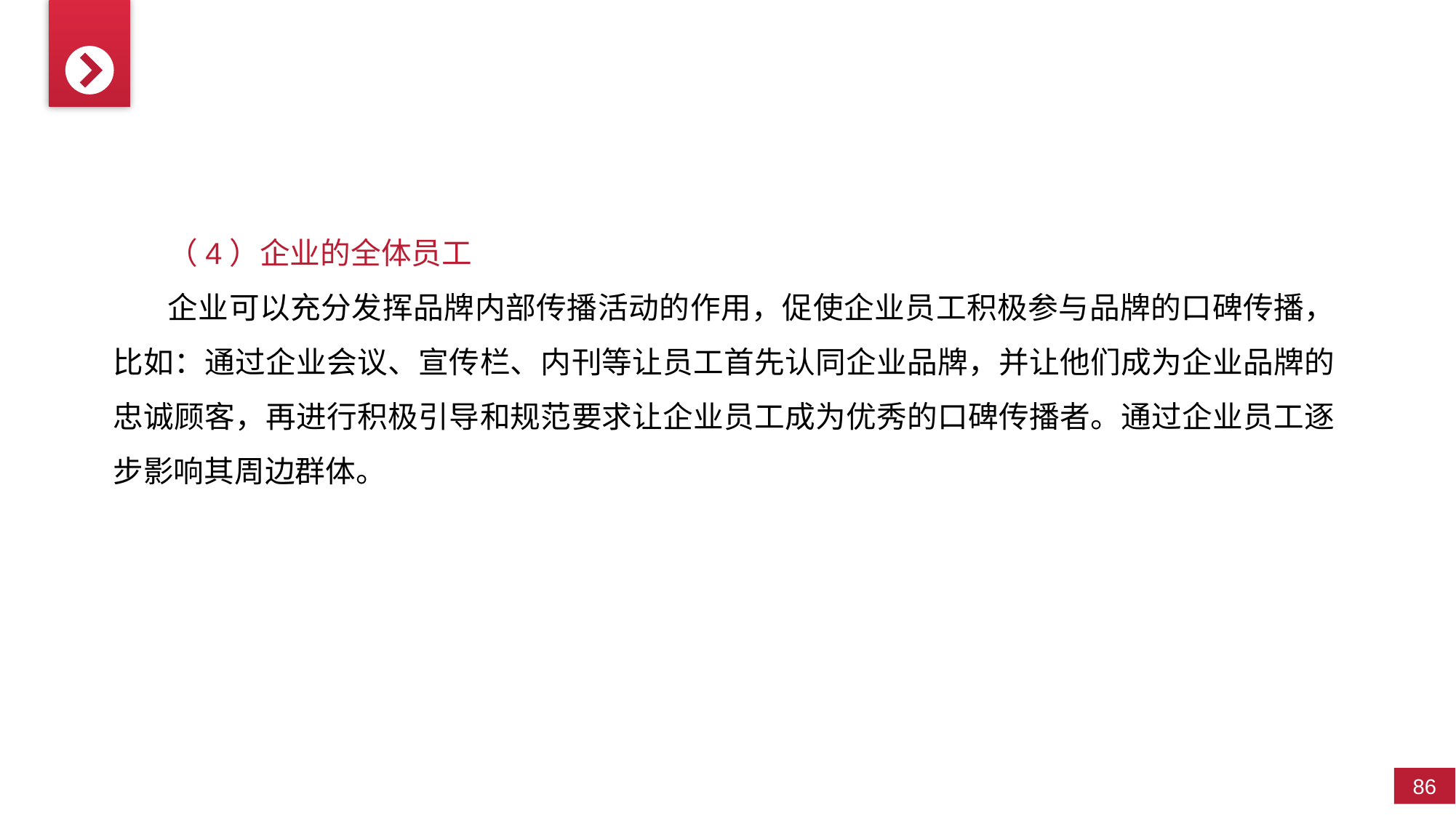

（4）企业的全体员工
企业可以充分发挥品牌内部传播活动的作用，促使企业员工积极参与品牌的口碑传播，比如：通过企业会议、宣传栏、内刊等让员工首先认同企业品牌，并让他们成为企业品牌的忠诚顾客，再进行积极引导和规范要求让企业员工成为优秀的口碑传播者。通过企业员工逐步影响其周边群体。